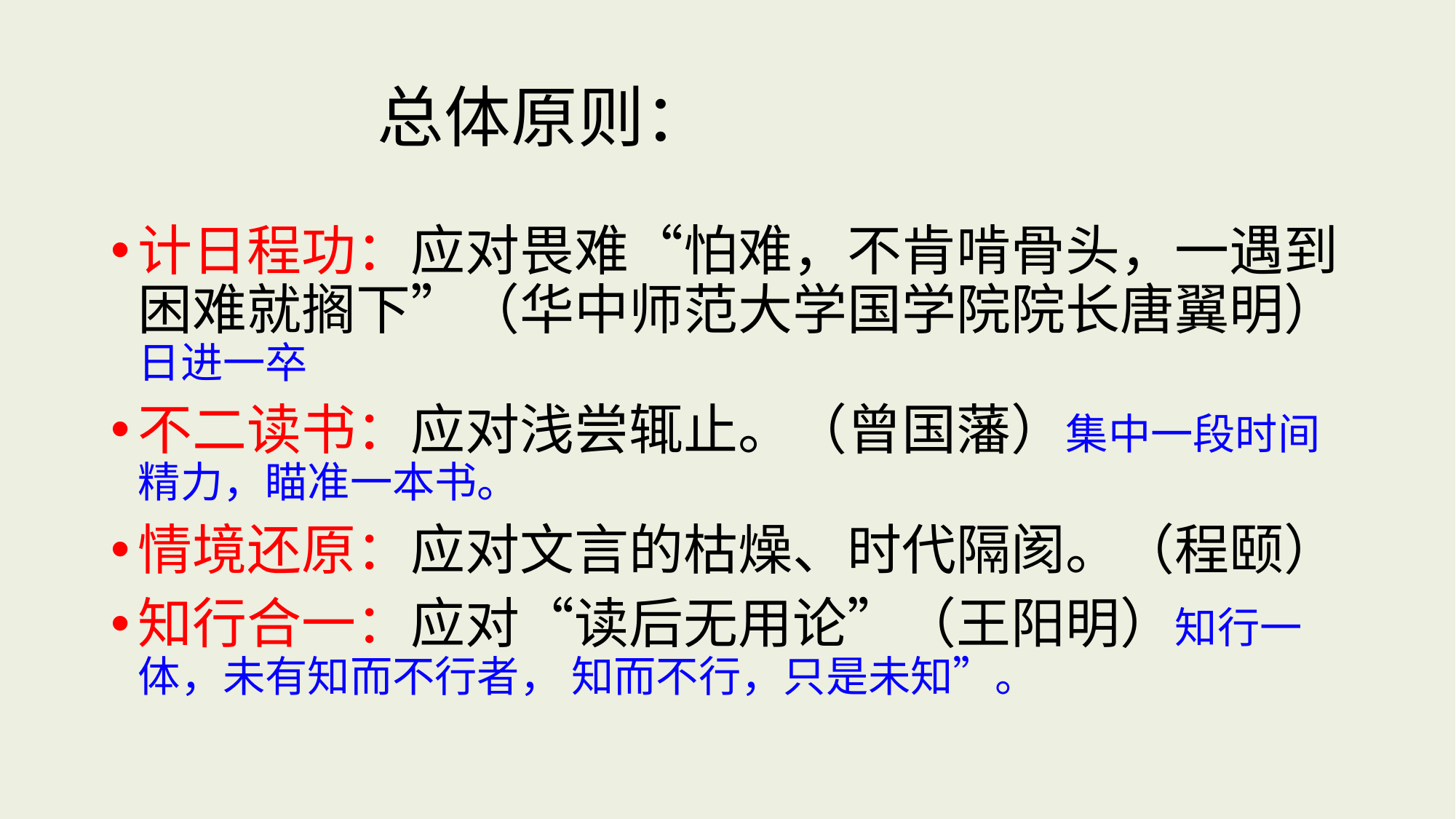

# 总体原则：
计日程功：应对畏难“怕难，不肯啃骨头，一遇到困难就搁下”（华中师范大学国学院院长唐翼明）日进一卒
不二读书：应对浅尝辄止。（曾国藩）集中一段时间精力，瞄准一本书。
情境还原：应对文言的枯燥、时代隔阂。（程颐）
知行合一：应对“读后无用论”（王阳明）知行一体，未有知而不行者， 知而不行，只是未知”。